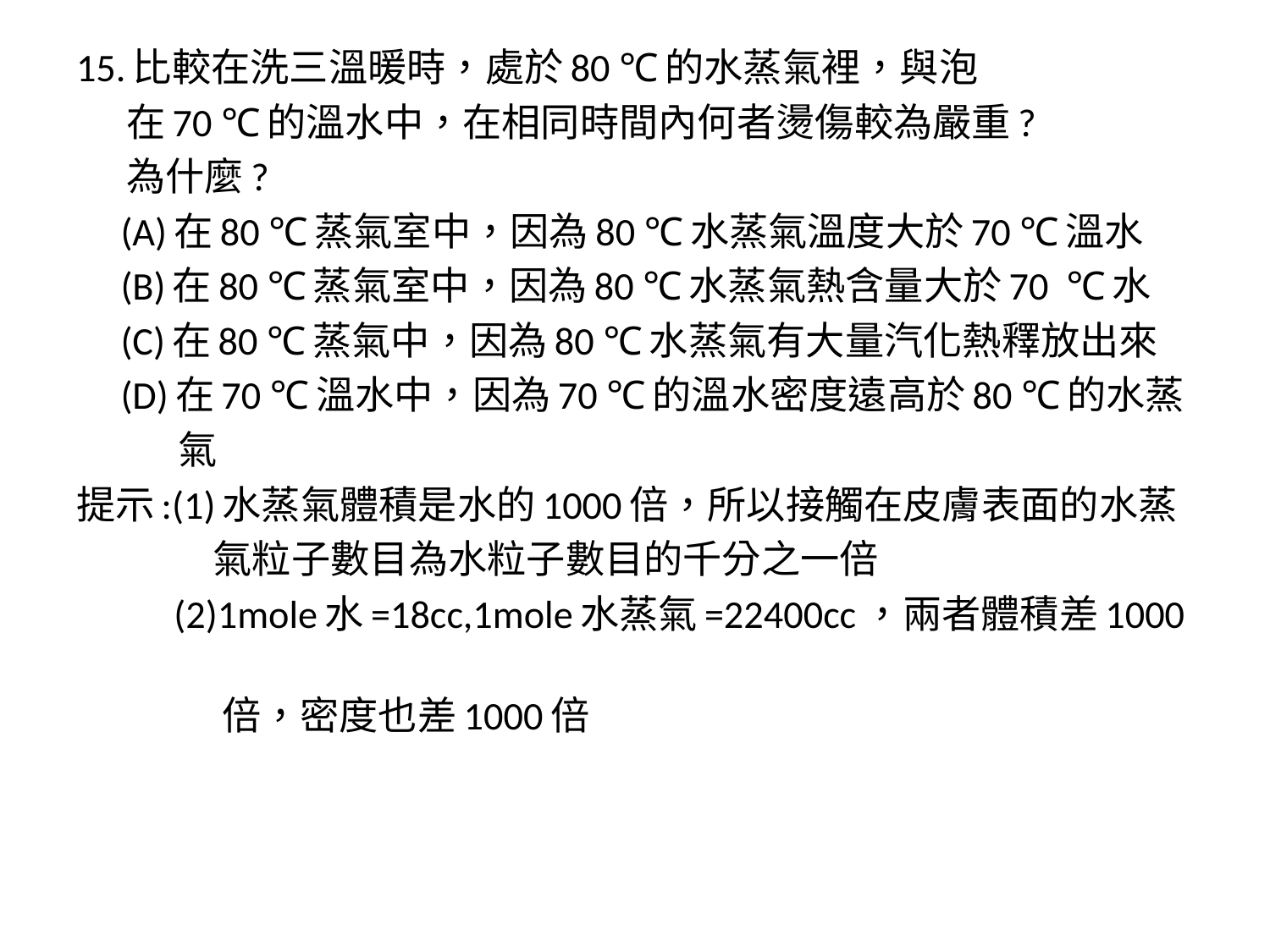

15.比較在洗三溫暖時，處於80 ℃的水蒸氣裡，與泡
     在70 ℃的溫水中，在相同時間內何者燙傷較為嚴重?
     為什麼?
     (A)在80 ℃蒸氣室中，因為80 ℃水蒸氣溫度大於70 ℃溫水
     (B)在80 ℃蒸氣室中，因為80 ℃水蒸氣熱含量大於70  ℃水
     (C)在80 ℃蒸氣中，因為80 ℃水蒸氣有大量汽化熱釋放出來
     (D)在70 ℃溫水中，因為70 ℃的溫水密度遠高於80 ℃的水蒸
           氣
提示:(1)水蒸氣體積是水的1000倍，所以接觸在皮膚表面的水蒸
               氣粒子數目為水粒子數目的千分之一倍
           (2)1mole水=18cc,1mole水蒸氣=22400cc，兩者體積差1000
                倍，密度也差1000倍